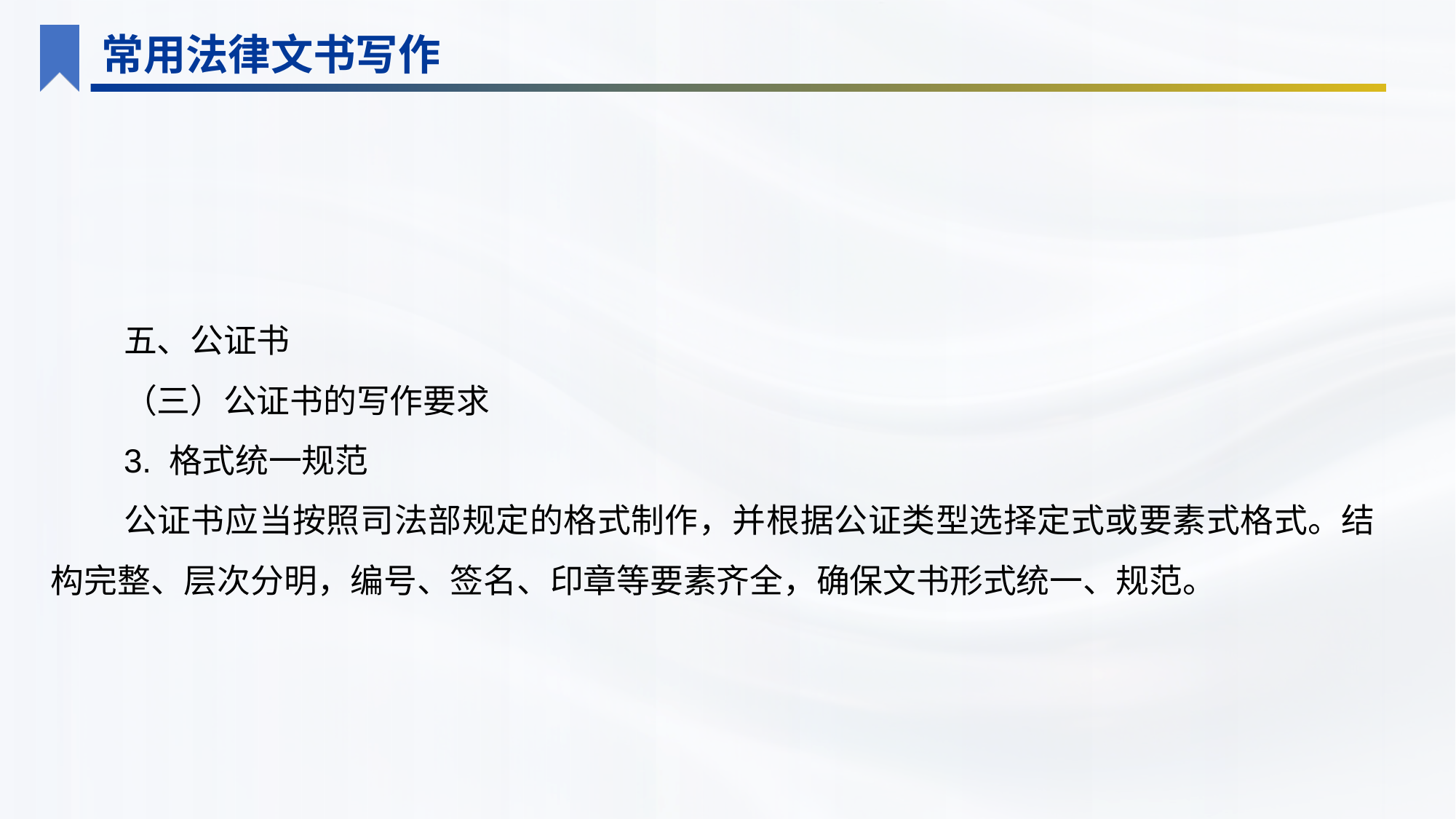

常用法律文书写作
五、公证书
（三）公证书的写作要求
3. 格式统一规范
公证书应当按照司法部规定的格式制作，并根据公证类型选择定式或要素式格式。结构完整、层次分明，编号、签名、印章等要素齐全，确保文书形式统一、规范。